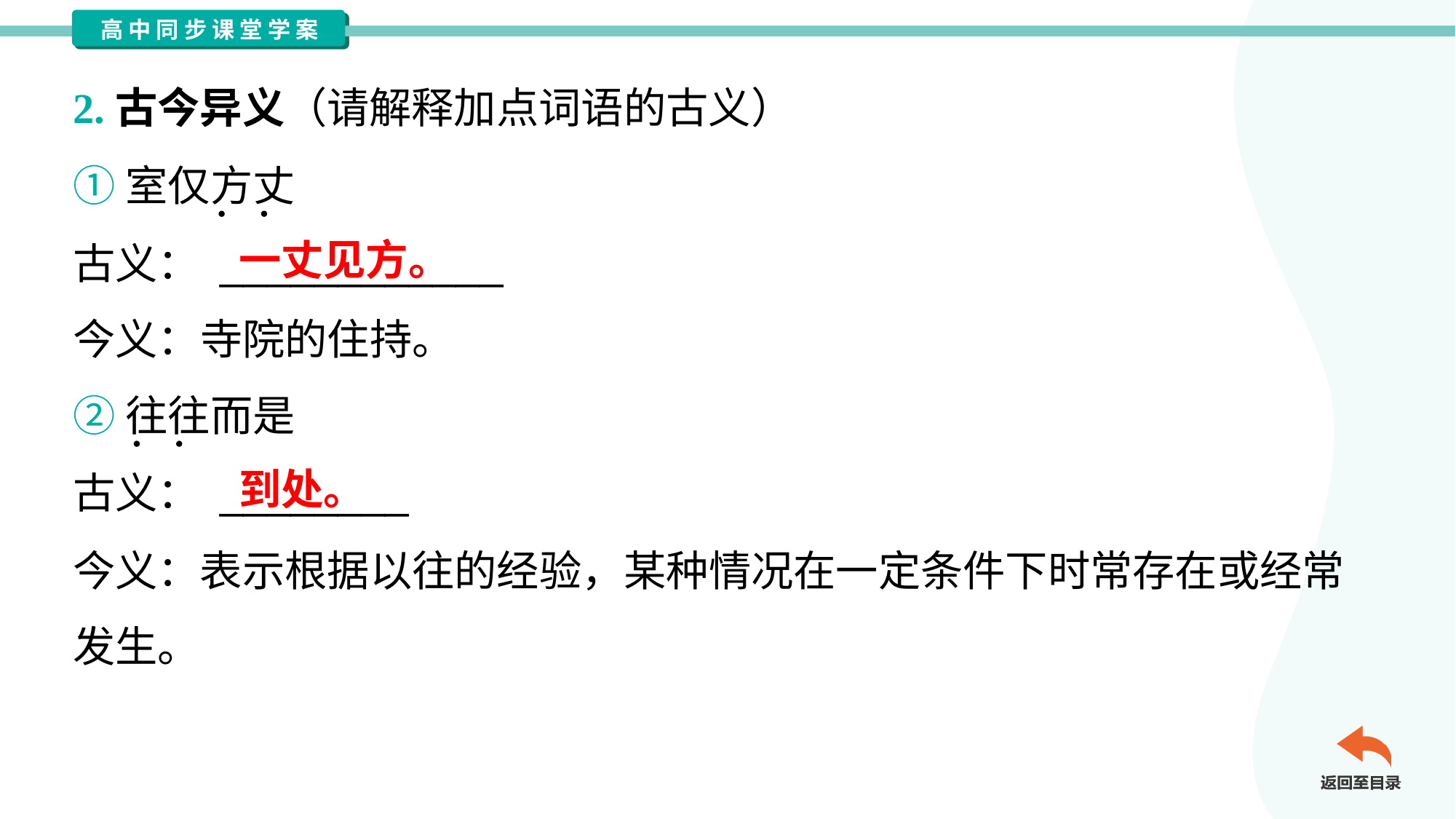

2.古今异义（请解释加点词语的古义）
①室仅方丈
古义： ____________
今义：寺院的住持。
一丈见方。

②往往而是
古义： ________
今义：表示根据以往的经验，某种情况在一定条件下时常存在或经常
发生。
到处。